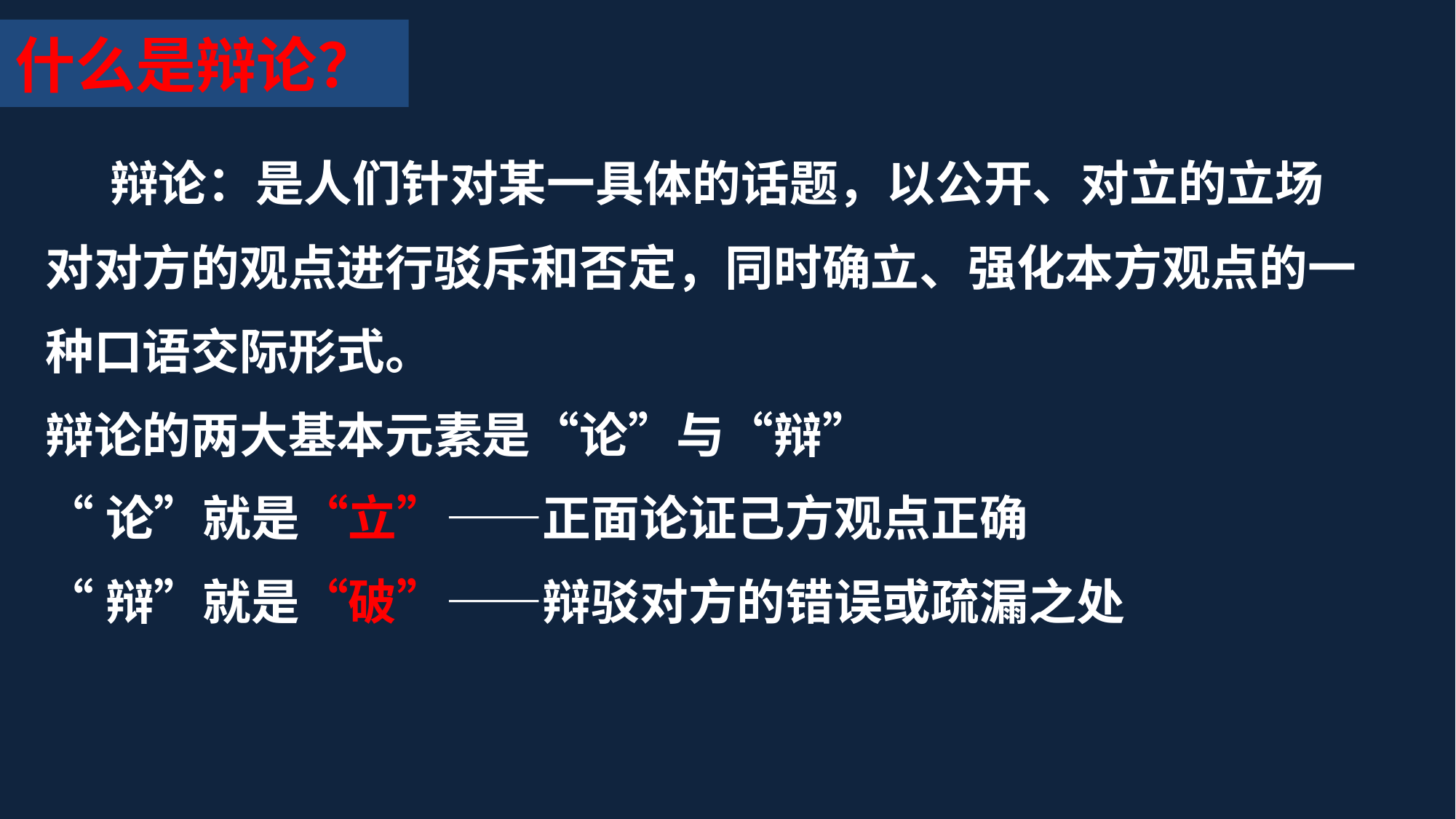

什么是辩论？
    辩论：是人们针对某一具体的话题，以公开、对立的立场对对方的观点进行驳斥和否定，同时确立、强化本方观点的一种口语交际形式。
辩论的两大基本元素是“论”与“辩”
“论”就是“立”——正面论证己方观点正确
“辩”就是“破”——辩驳对方的错误或疏漏之处